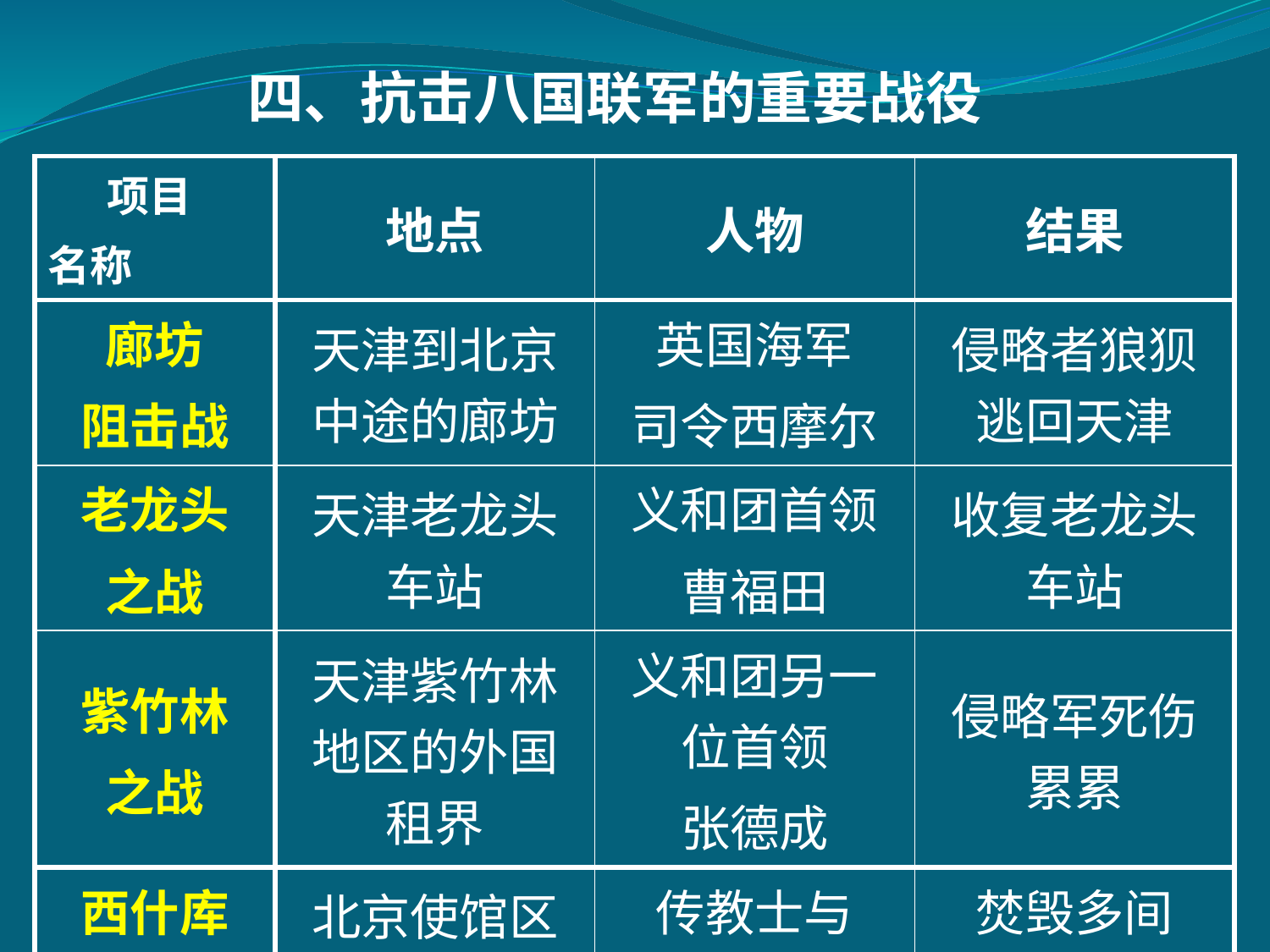

四、抗击八国联军的重要战役
| 项目 名称 | 地点 | 人物 | 结果 |
| --- | --- | --- | --- |
| 廊坊 阻击战 | 天津到北京中途的廊坊 | 英国海军 司令西摩尔 | 侵略者狼狈逃回天津 |
| 老龙头 之战 | 天津老龙头车站 | 义和团首领 曹福田 | 收复老龙头车站 |
| 紫竹林 之战 | 天津紫竹林地区的外国租界 | 义和团另一位首领 张德成 | 侵略军死伤累累 |
| 西什库 教堂之战 | 北京使馆区和教堂 | 传教士与 使馆卫兵 | 焚毁多间 公使馆 |